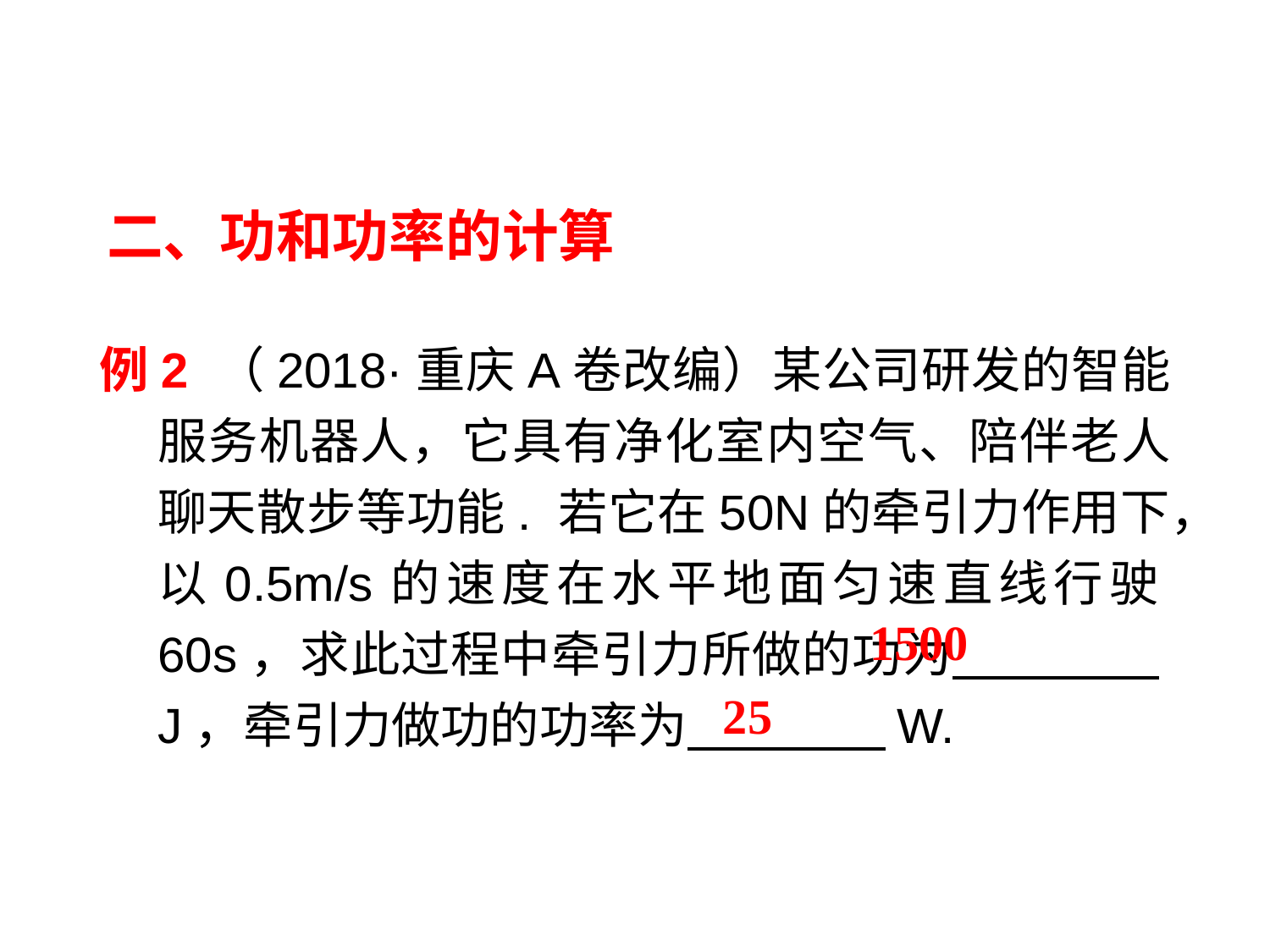

二、功和功率的计算
例2 （2018·重庆A卷改编）某公司研发的智能服务机器人，它具有净化室内空气、陪伴老人聊天散步等功能. 若它在50N的牵引力作用下，以0.5m/s的速度在水平地面匀速直线行驶60s，求此过程中牵引力所做的功为　         　J，牵引力做功的功率为　         　W.
1500
25